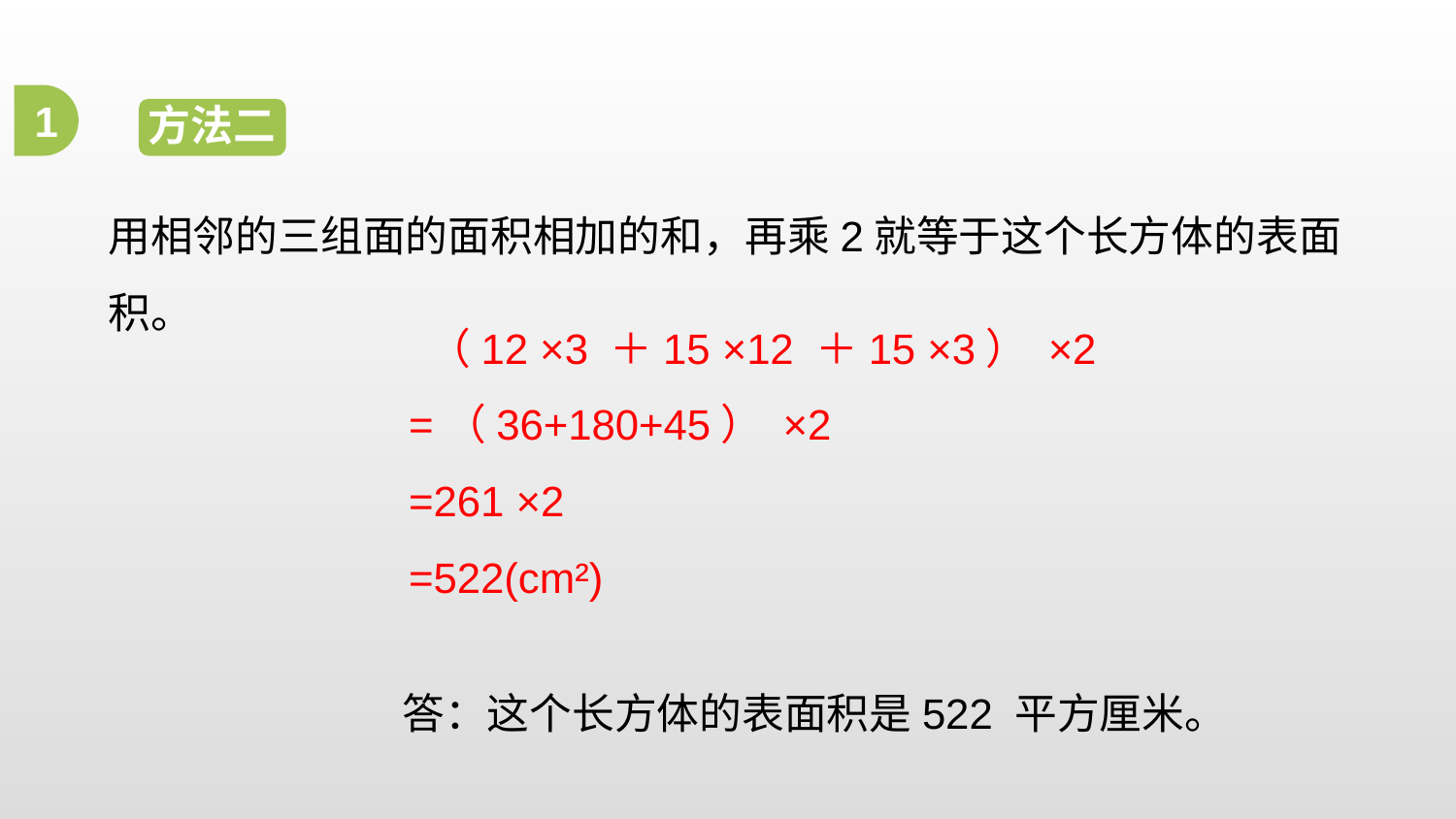

1
方法二

用相邻的三组面的面积相加的和，再乘2就等于这个长方体的表面积。
 （12 ×3 ＋15 ×12 ＋15 ×3） ×2
=（36+180+45） ×2
=261 ×2
=522(cm²)
 答：这个长方体的表面积是522 平方厘米。